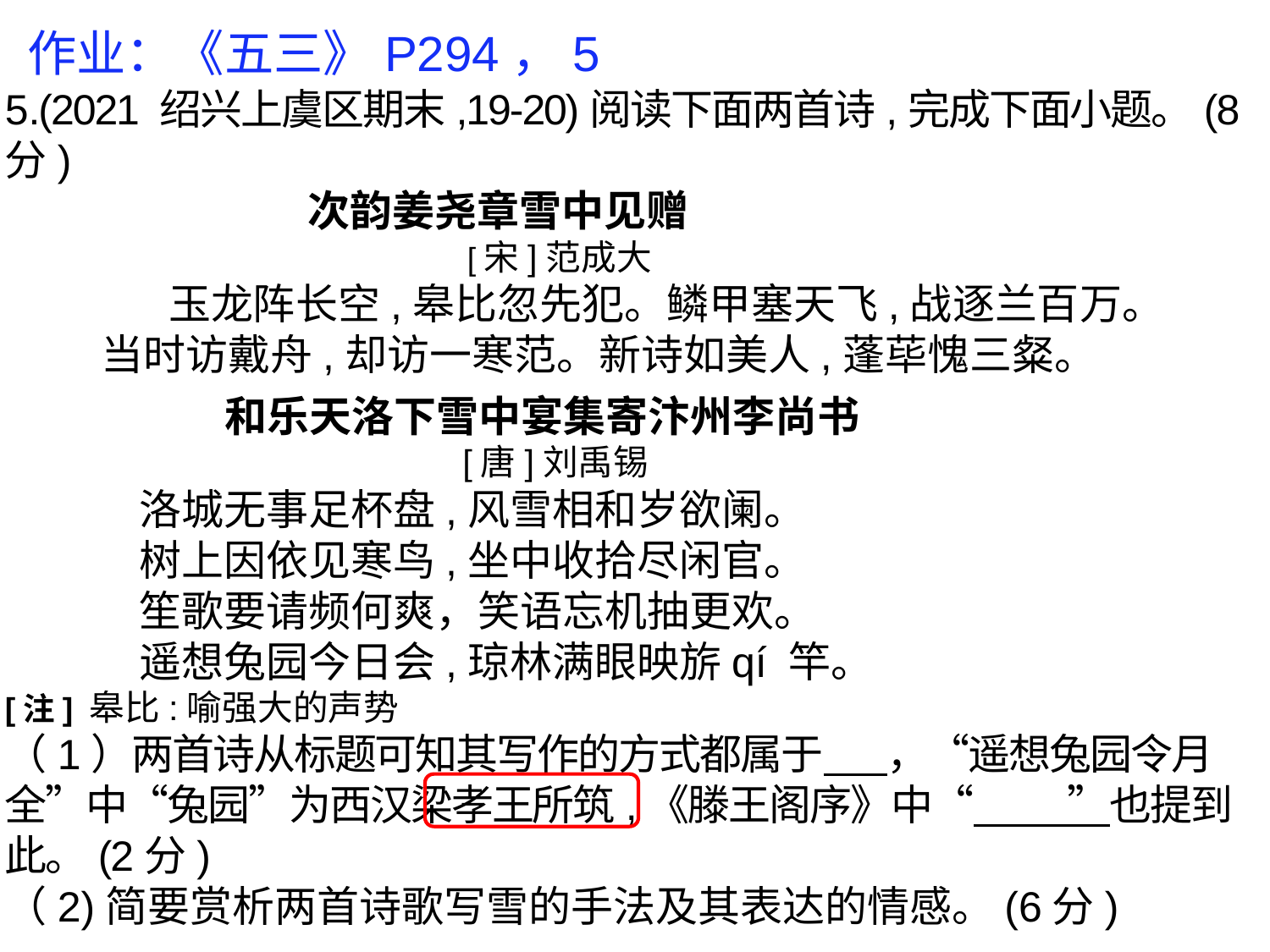

作业：《五三》P294，5
5.(2021 绍兴上虞区期末,19-20)阅读下面两首诗,完成下面小题。(8分)
                                次韵姜尧章雪中见赠
                                                    [宋]范成大
                     玉龙阵长空,皋比忽先犯。鳞甲塞天飞,战逐兰百万。
         当时访戴舟,却访一寒范。新诗如美人,蓬荜愧三粲。
                      和乐天洛下雪中宴集寄汴州李尚书
                                               [唐]刘禹锡
             洛城无事足杯盘,风雪相和岁欲阑。
             树上因依见寒鸟,坐中收拾尽闲官。
             笙歌要请频何爽，笑语忘机抽更欢。
             遥想兔园今日会,琼林满眼映旂qí 竿。
[注] 皋比:喻强大的声势
（1）两首诗从标题可知其写作的方式都属于        ，“遥想兔园令月全”中“兔园”为西汉梁孝王所筑,《滕王阁序》中“            ”也提到此。(2分)
（2)简要赏析两首诗歌写雪的手法及其表达的情感。(6分)